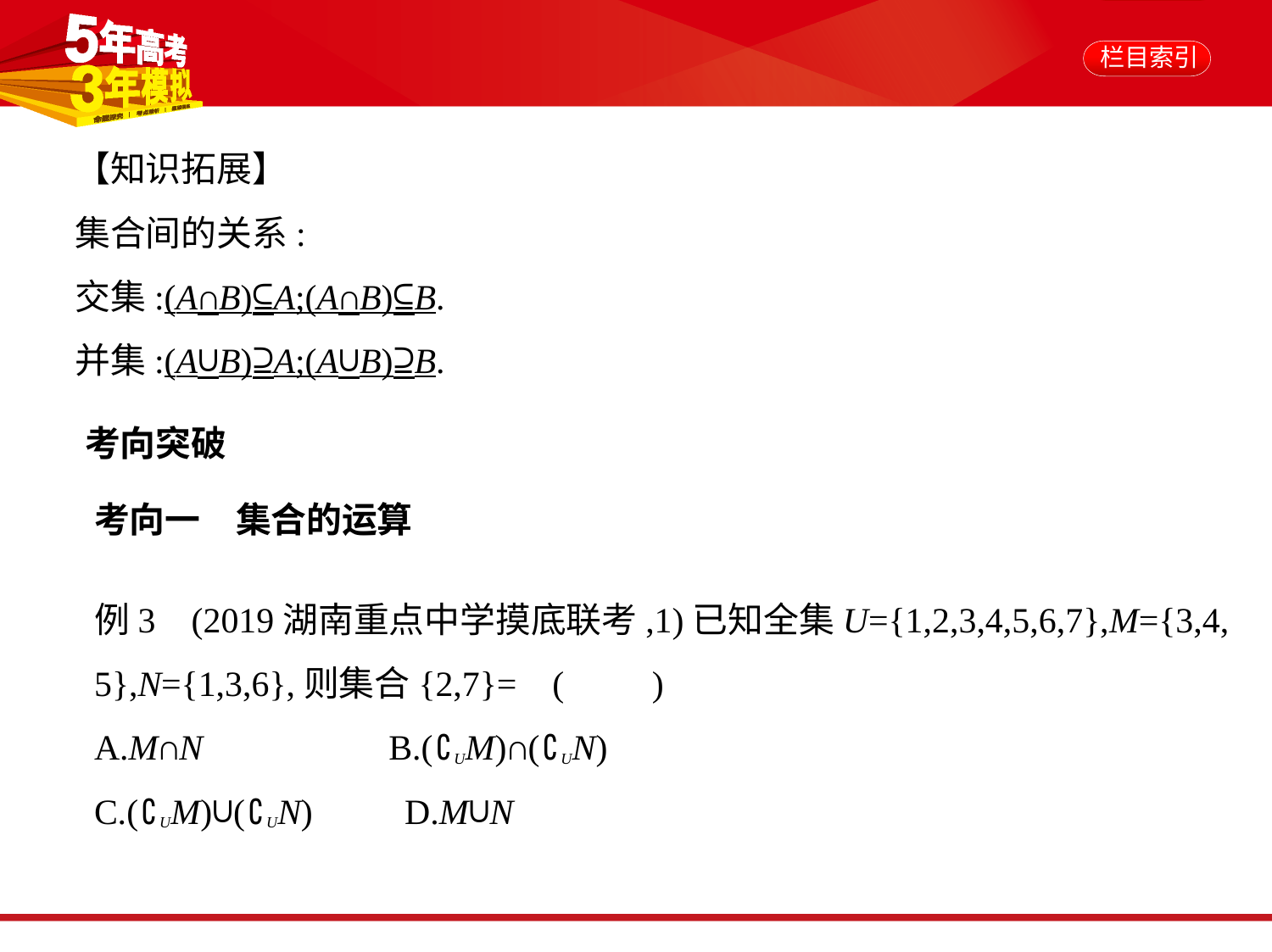

【知识拓展】
集合间的关系:
交集:(A∩B)⊆A;(A∩B)⊆B.
并集:(A∪B)⊇A;(A∪B)⊇B.
考向突破
考向一　集合的运算
例3    (2019湖南重点中学摸底联考,1)已知全集U={1,2,3,4,5,6,7},M={3,4,
5},N={1,3,6},则集合{2,7}= (　　)
A.M∩N　                 B.(∁UM)∩(∁UN)
C.(∁UM)∪(∁UN)　     D.M∪N